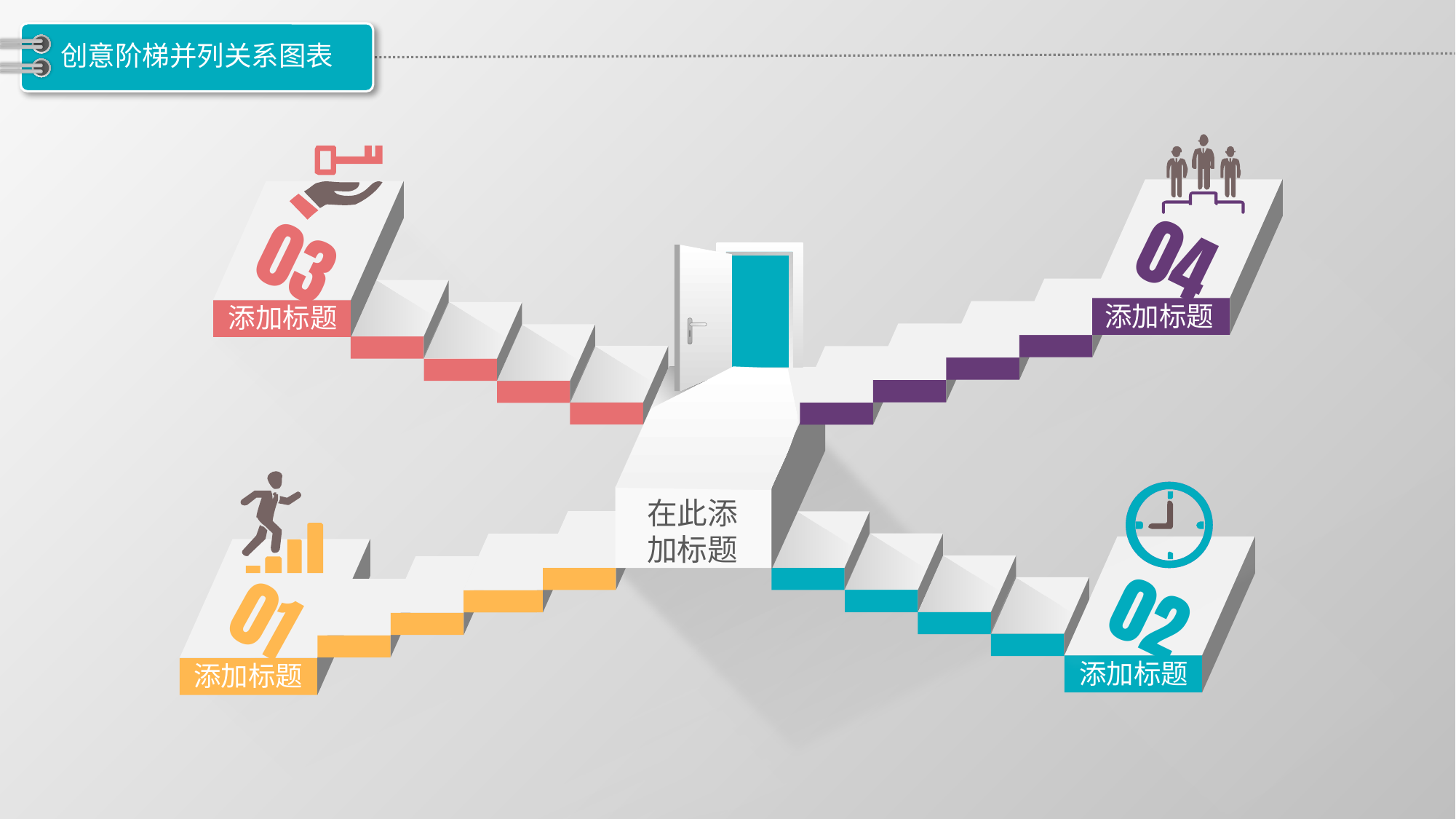

# 创意阶梯并列关系图表

04
03

添加标题
添加标题

在此添加标题

02
01

添加标题
添加标题